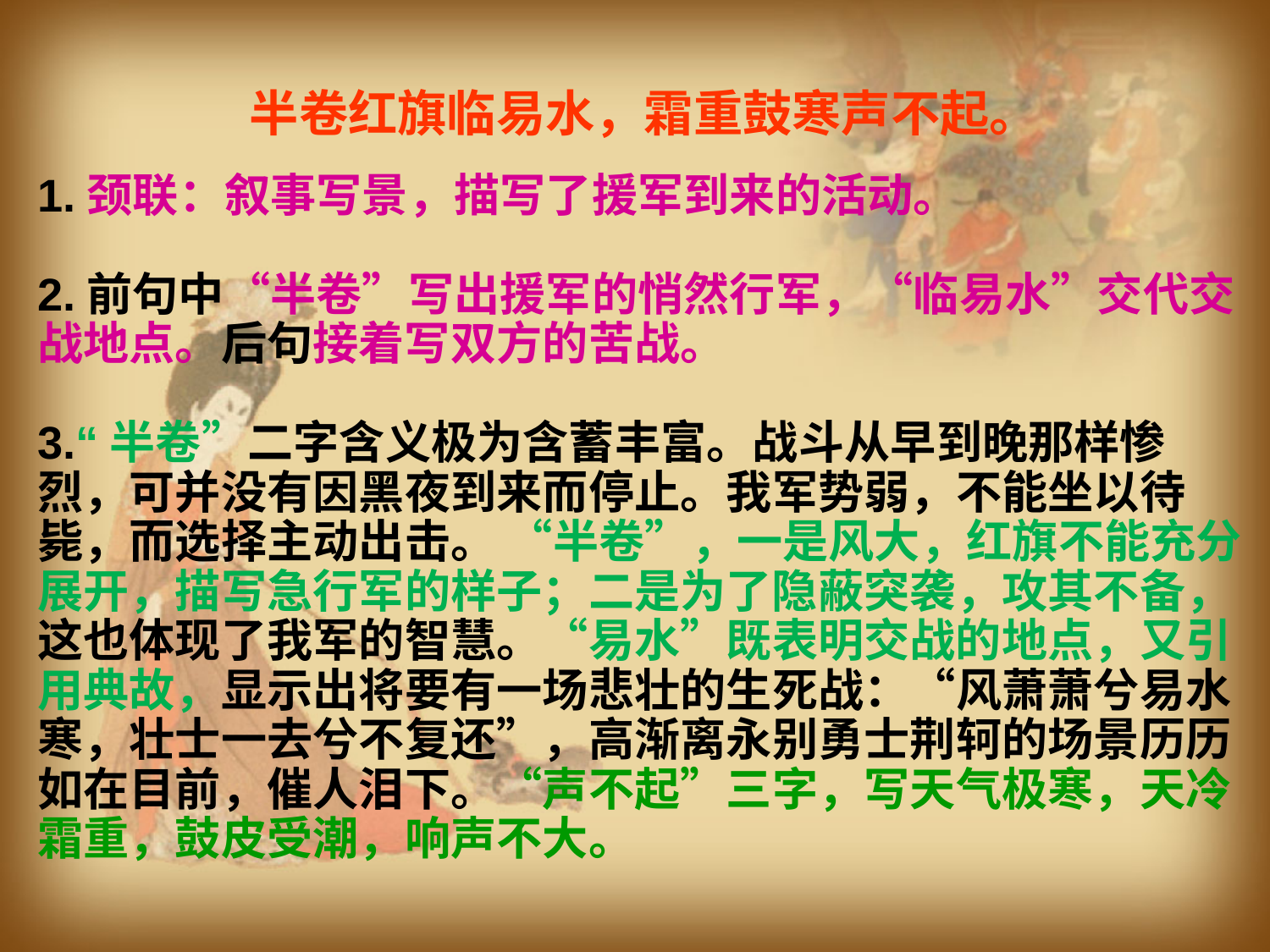

半卷红旗临易水，霜重鼓寒声不起。
1.颈联：叙事写景，描写了援军到来的活动。

2.前句中“半卷”写出援军的悄然行军，“临易水”交代交战地点。后句接着写双方的苦战。

3.“半卷”二字含义极为含蓄丰富。战斗从早到晚那样惨烈，可并没有因黑夜到来而停止。我军势弱，不能坐以待毙，而选择主动出击。 “半卷”，一是风大，红旗不能充分展开，描写急行军的样子；二是为了隐蔽突袭，攻其不备，这也体现了我军的智慧。“易水”既表明交战的地点，又引用典故，显示出将要有一场悲壮的生死战：“风萧萧兮易水寒，壮士一去兮不复还”，高渐离永别勇士荆轲的场景历历如在目前，催人泪下。“声不起”三字，写天气极寒，天冷霜重，鼓皮受潮，响声不大。